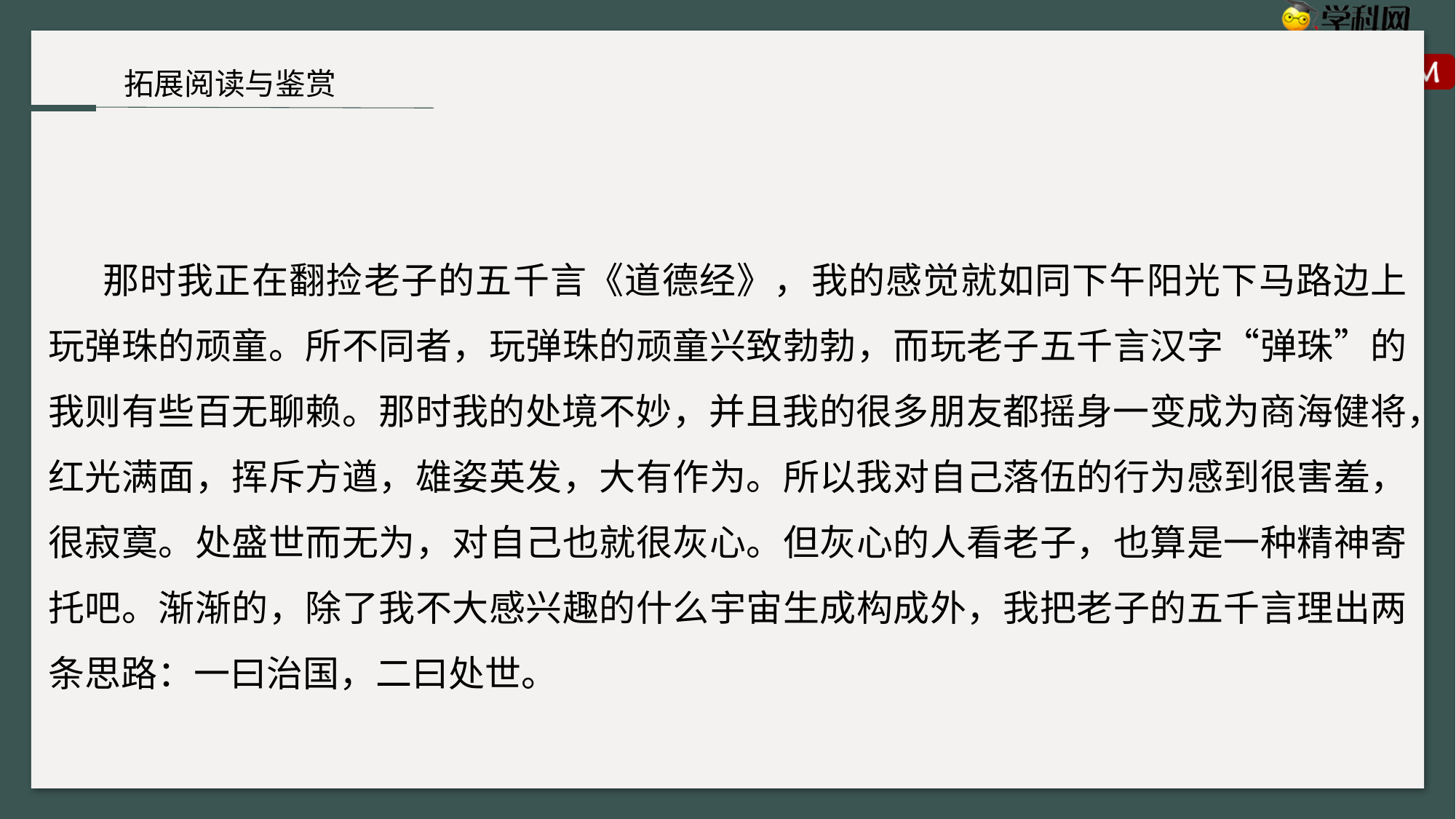

拓展阅读与鉴赏
那时我正在翻捡老子的五千言《道德经》，我的感觉就如同下午阳光下马路边上玩弹珠的顽童。所不同者，玩弹珠的顽童兴致勃勃，而玩老子五千言汉字“弹珠”的我则有些百无聊赖。那时我的处境不妙，并且我的很多朋友都摇身一变成为商海健将，红光满面，挥斥方遒，雄姿英发，大有作为。所以我对自己落伍的行为感到很害羞，很寂寞。处盛世而无为，对自己也就很灰心。但灰心的人看老子，也算是一种精神寄托吧。渐渐的，除了我不大感兴趣的什么宇宙生成构成外，我把老子的五千言理出两条思路：一曰治国，二曰处世。